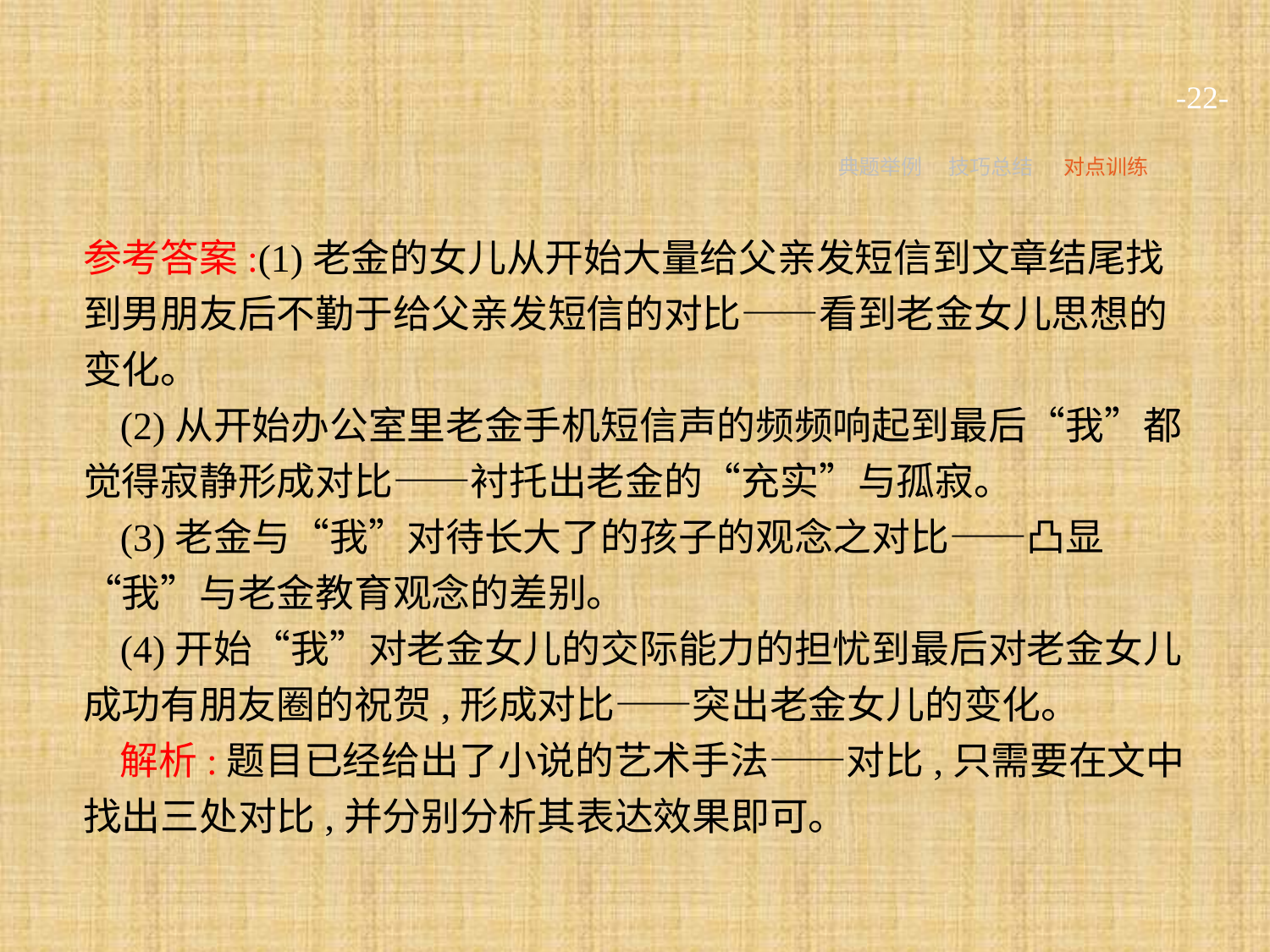

-22-
典题举例
技巧总结
对点训练
参考答案:(1)老金的女儿从开始大量给父亲发短信到文章结尾找到男朋友后不勤于给父亲发短信的对比——看到老金女儿思想的变化。
(2)从开始办公室里老金手机短信声的频频响起到最后“我”都觉得寂静形成对比——衬托出老金的“充实”与孤寂。
(3)老金与“我”对待长大了的孩子的观念之对比——凸显“我”与老金教育观念的差别。
(4)开始“我”对老金女儿的交际能力的担忧到最后对老金女儿成功有朋友圈的祝贺,形成对比——突出老金女儿的变化。
解析:题目已经给出了小说的艺术手法——对比,只需要在文中找出三处对比,并分别分析其表达效果即可。